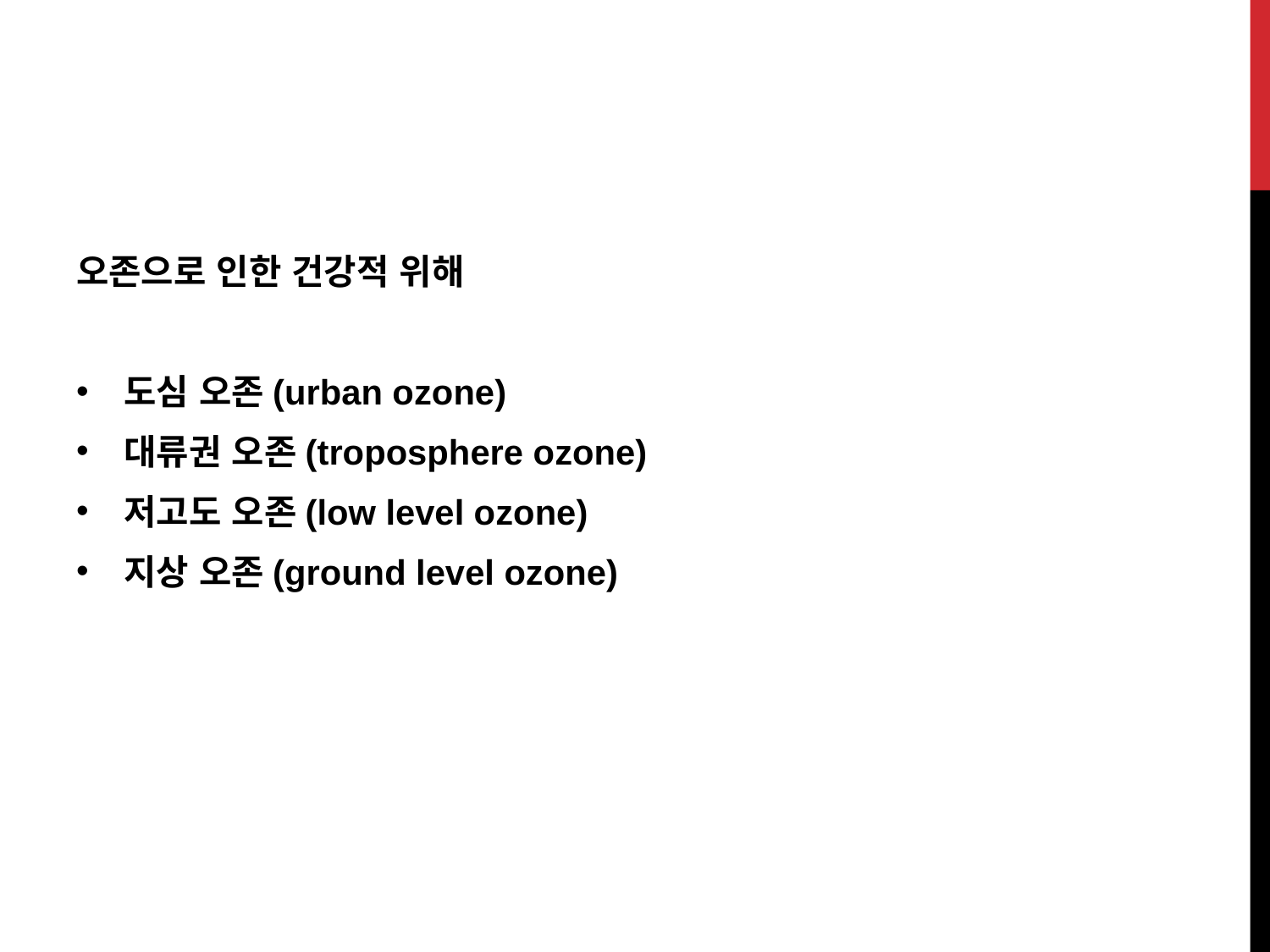

오존으로 인한 건강적 위해

도심 오존(urban ozone)
대류권 오존(troposphere ozone)
저고도 오존(low level ozone)
지상 오존(ground level ozone)